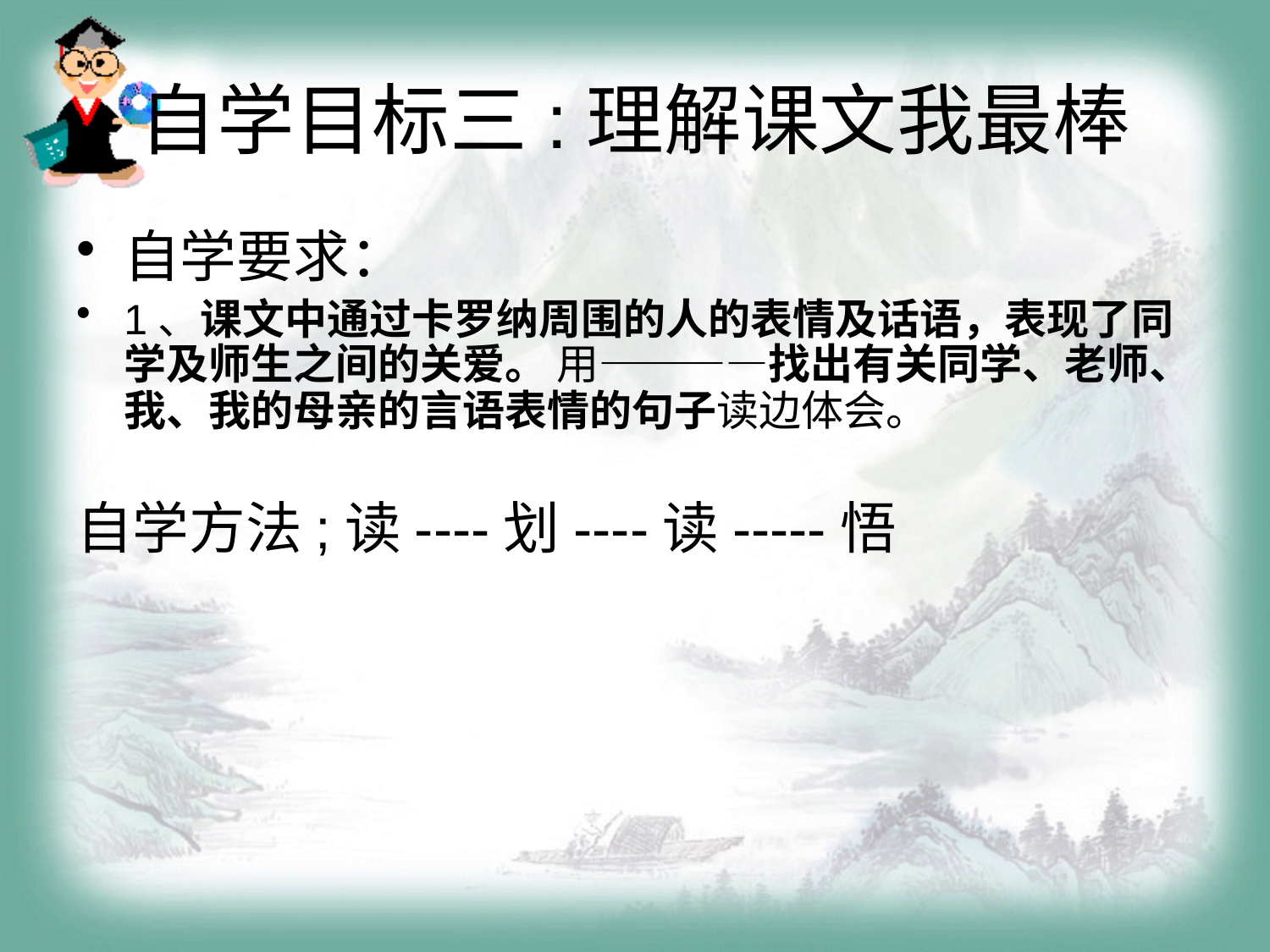

# 自学目标三:理解课文我最棒
自学要求：
1、课文中通过卡罗纳周围的人的表情及话语，表现了同学及师生之间的关爱。 用————找出有关同学、老师、我、我的母亲的言语表情的句子读边体会。

自学方法;读----划----读-----悟